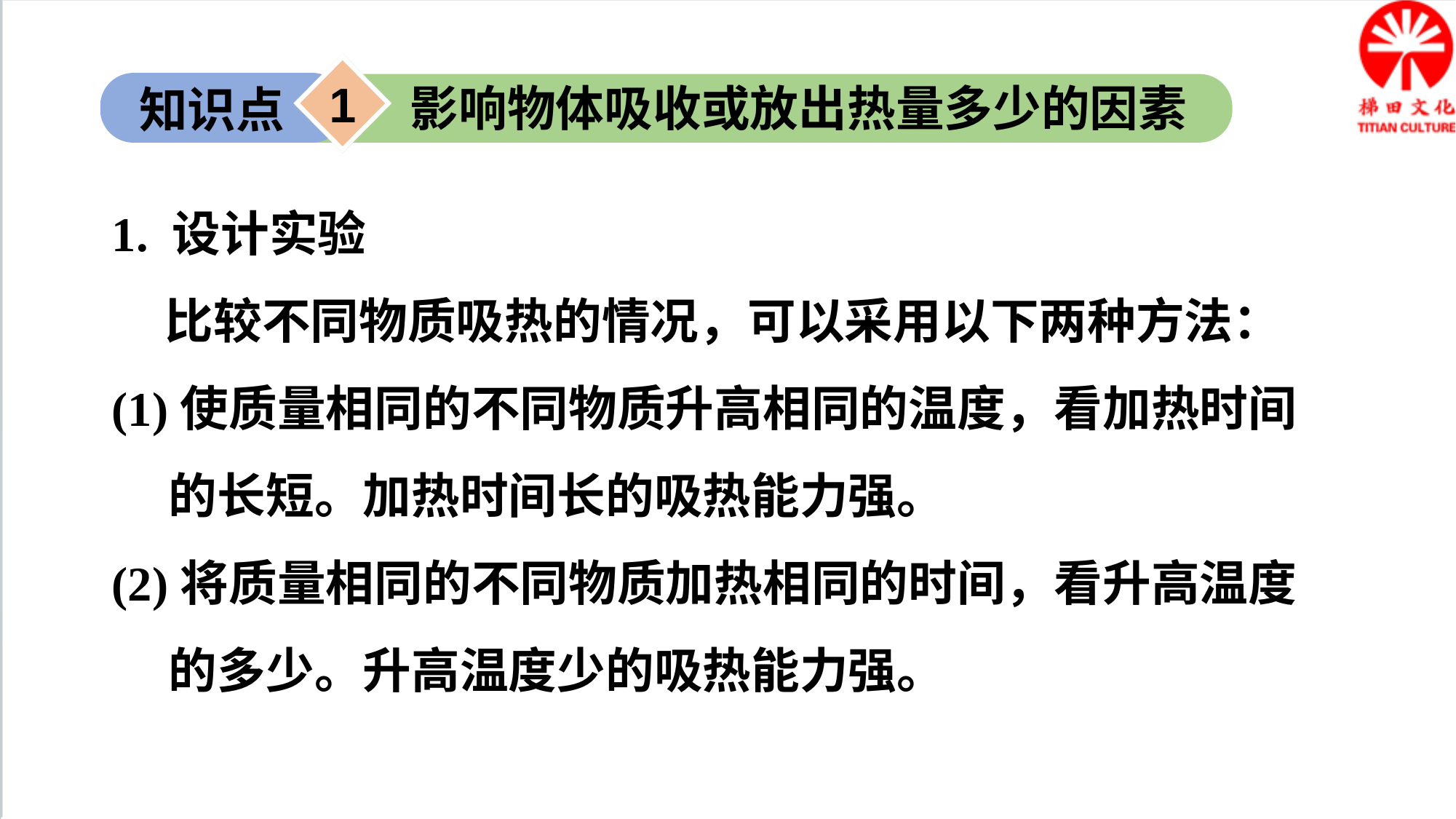

1
影响物体吸收或放出热量多少的因素

知识点
1. 设计实验
比较不同物质吸热的情况，可以采用以下两种方法：
(1)使质量相同的不同物质升高相同的温度，看加热时间的长短。加热时间长的吸热能力强。
(2)将质量相同的不同物质加热相同的时间，看升高温度的多少。升高温度少的吸热能力强。